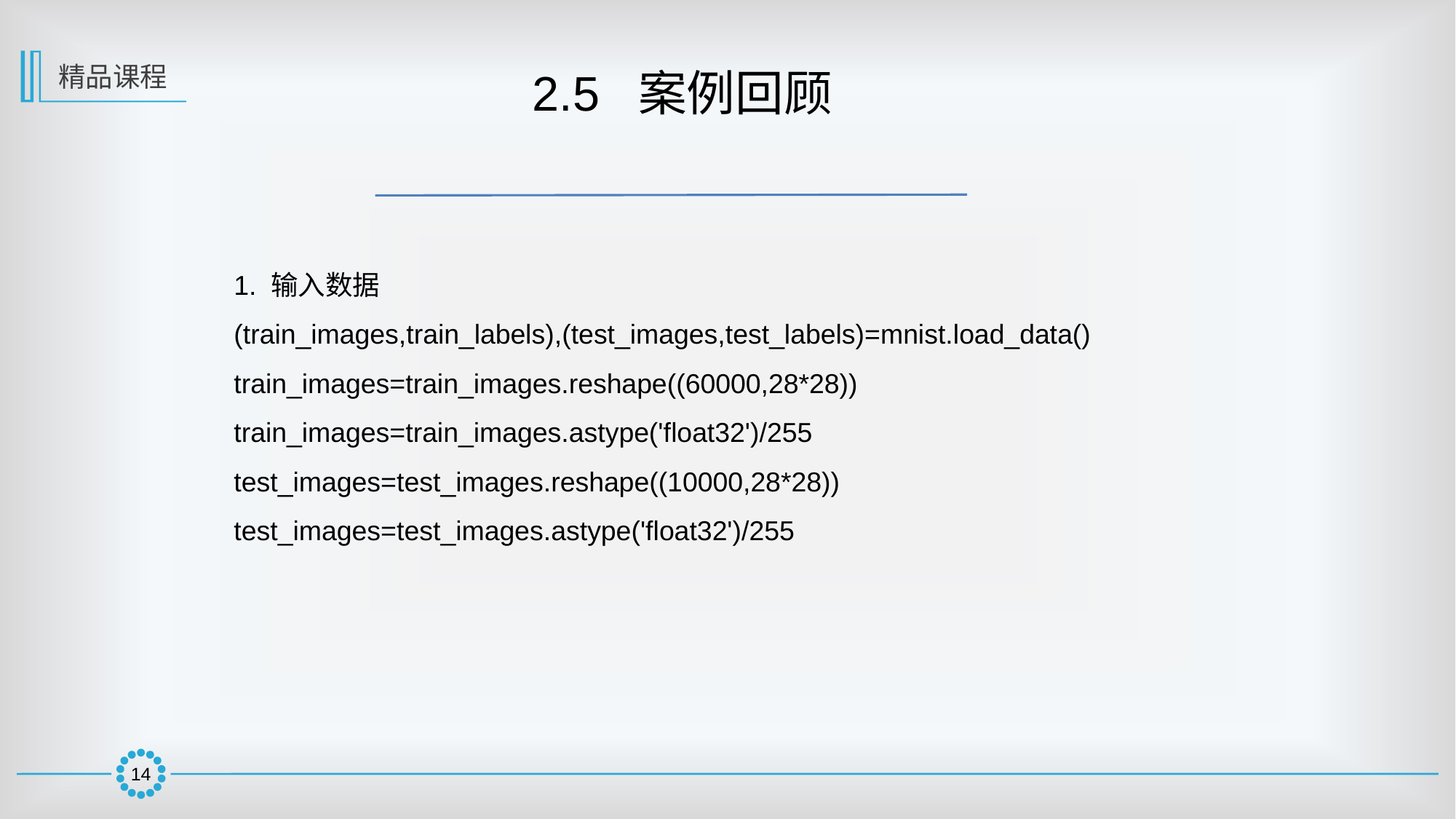

精品课程
 2.5  案例回顾

1. 输入数据
(train_images,train_labels),(test_images,test_labels)=mnist.load_data()
train_images=train_images.reshape((60000,28*28))
train_images=train_images.astype('float32')/255
test_images=test_images.reshape((10000,28*28))
test_images=test_images.astype('float32')/255

14